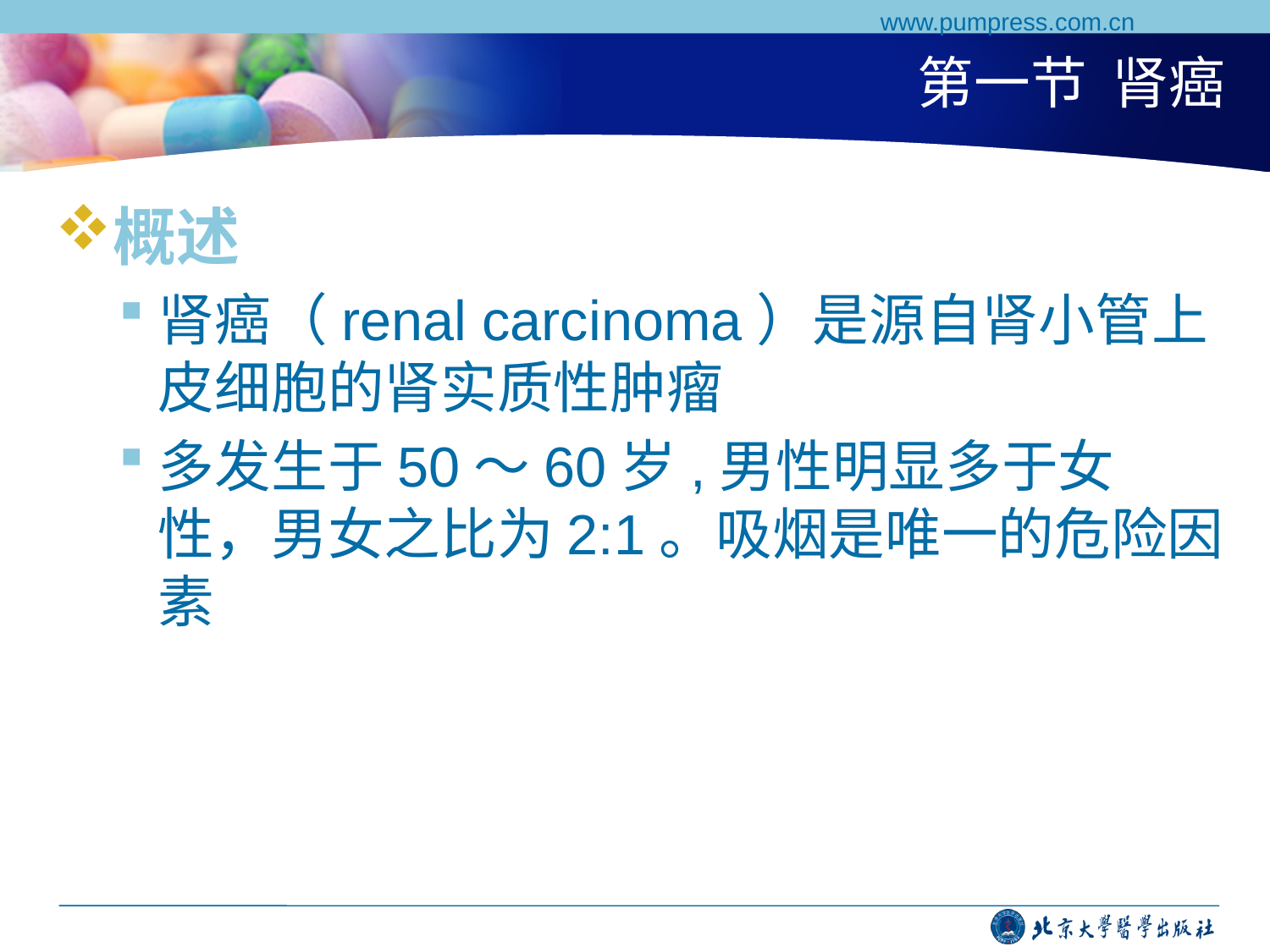

www.pumpress.com.cn
# 第一节  肾癌
概述
肾癌（renal carcinoma）是源自肾小管上皮细胞的肾实质性肿瘤
多发生于50～60岁,男性明显多于女性，男女之比为2:1。吸烟是唯一的危险因素